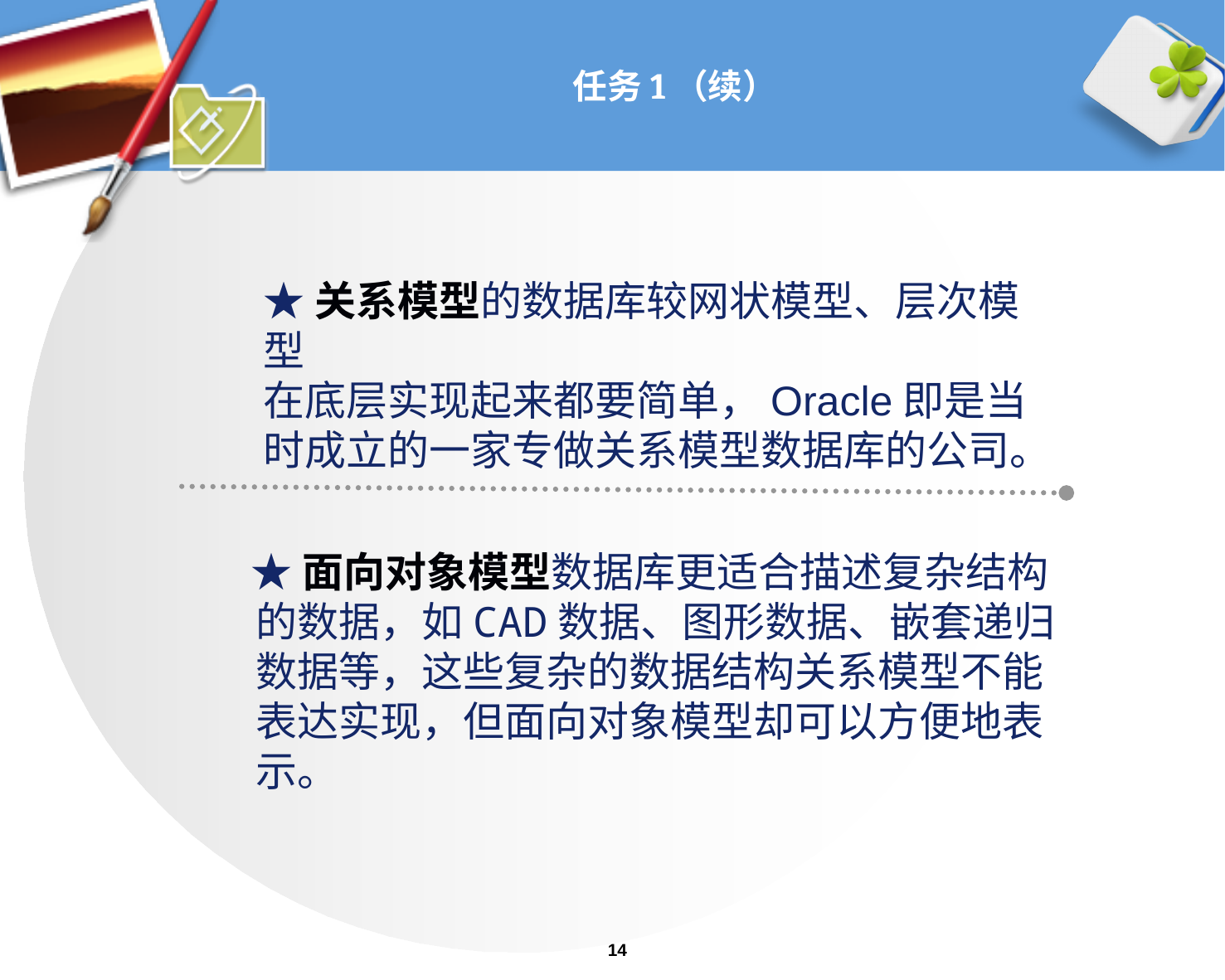

# 任务1（续）
★关系模型的数据库较网状模型、层次模型
在底层实现起来都要简单，Oracle即是当时成立的一家专做关系模型数据库的公司。

      ★面向对象模型数据库更适合描述复杂结构的数据，如CAD数据、图形数据、嵌套递归数据等，这些复杂的数据结构关系模型不能表达实现，但面向对象模型却可以方便地表示。
14